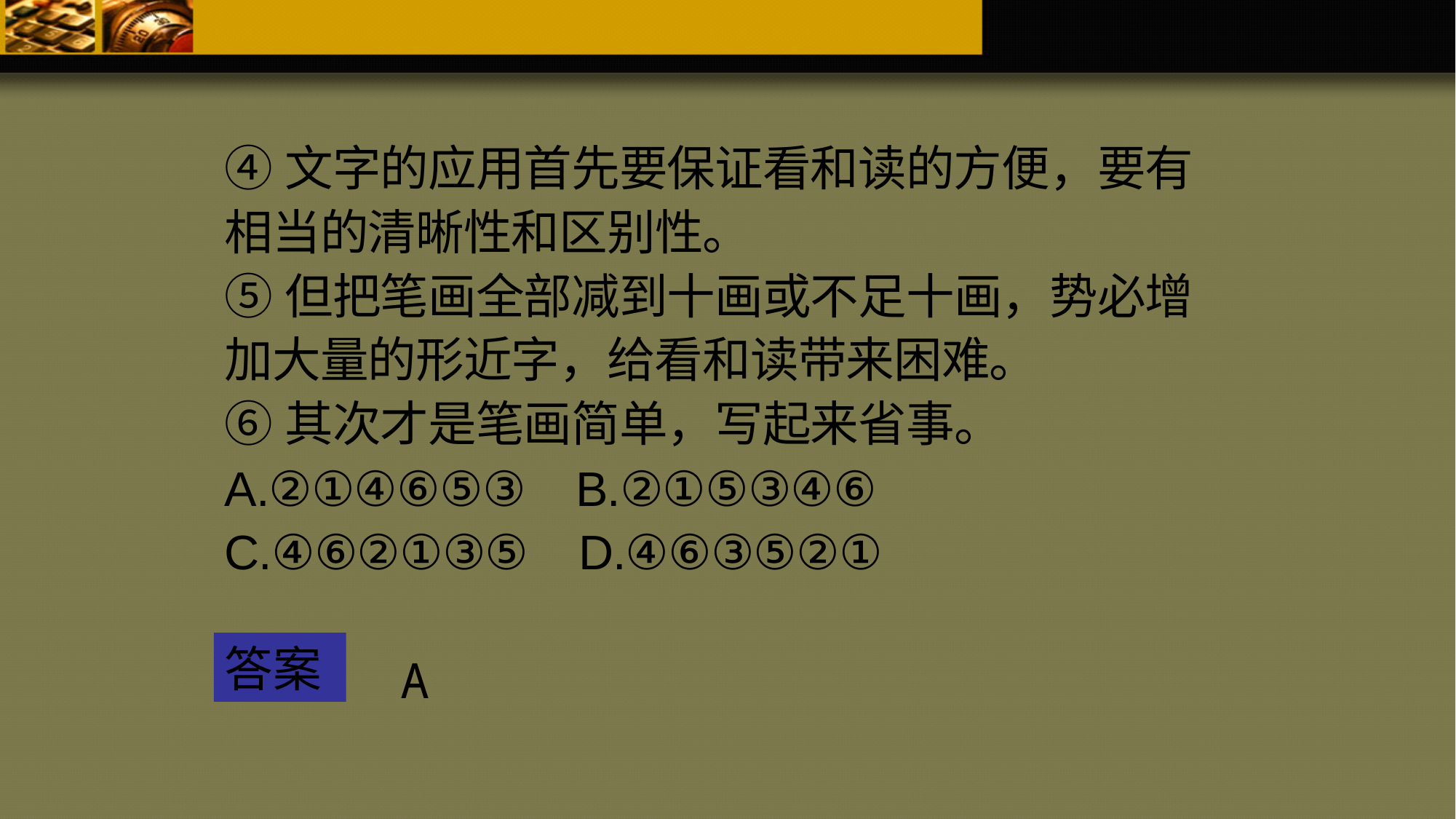

④文字的应用首先要保证看和读的方便，要有相当的清晰性和区别性。
⑤但把笔画全部减到十画或不足十画，势必增加大量的形近字，给看和读带来困难。
⑥其次才是笔画简单，写起来省事。
A.②①④⑥⑤③    B.②①⑤③④⑥
C.④⑥②①③⑤    D.④⑥③⑤②①
答案
A